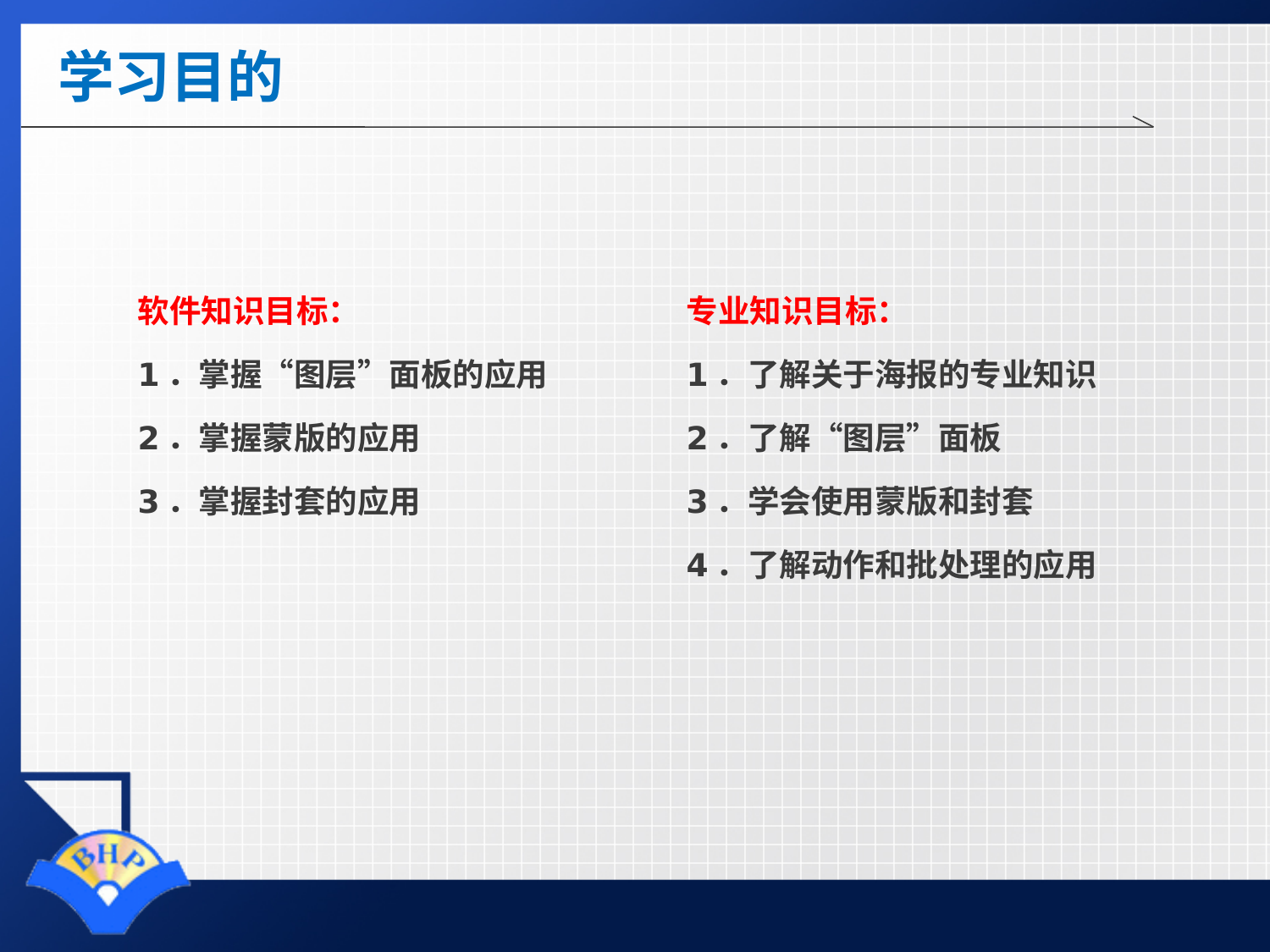

# 学习目的
软件知识目标：
1．掌握“图层”面板的应用
2．掌握蒙版的应用
3．掌握封套的应用
专业知识目标：
1．了解关于海报的专业知识
2．了解“图层”面板
3．学会使用蒙版和封套
4．了解动作和批处理的应用